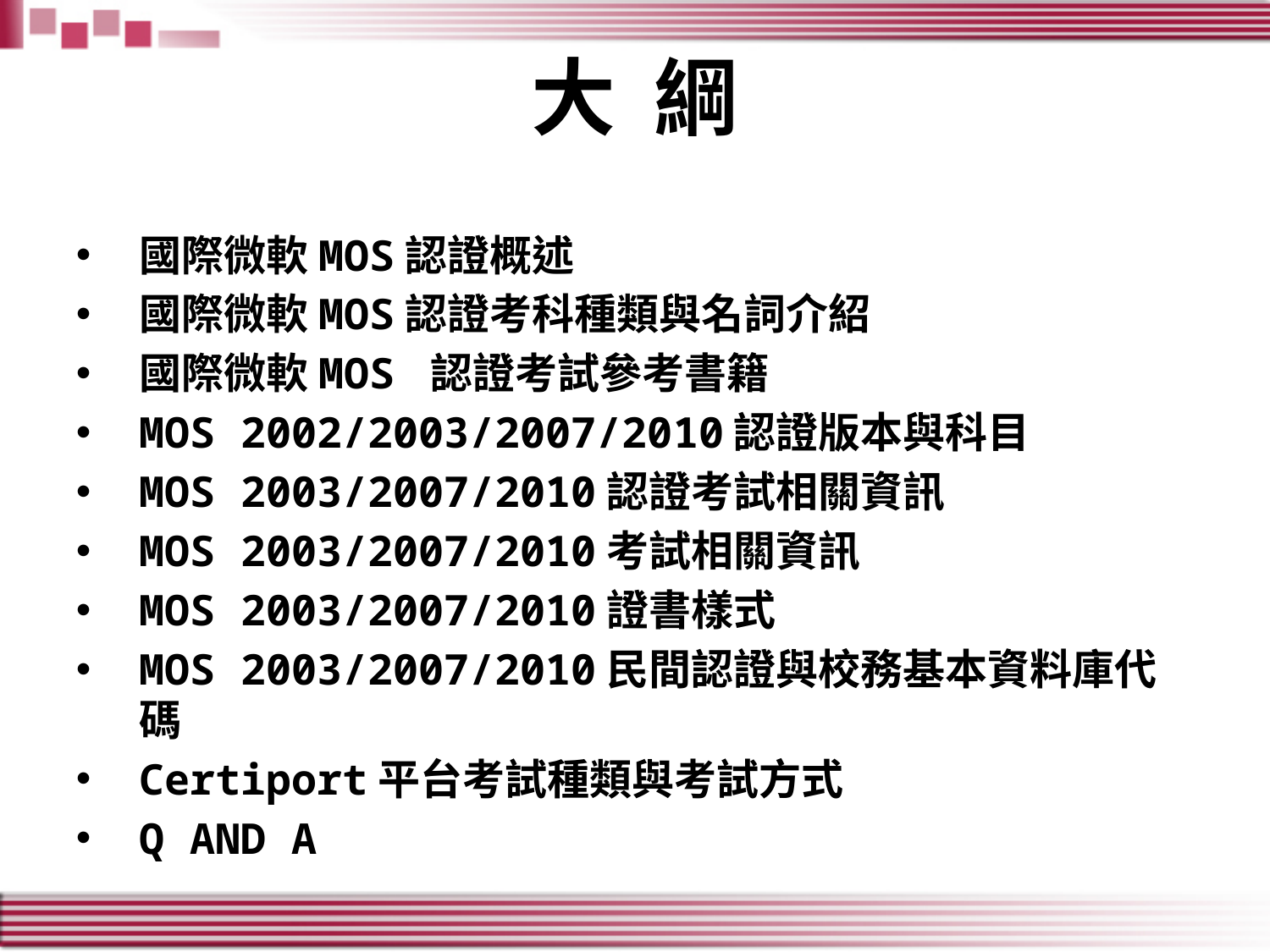

# 大  綱
國際微軟MOS認證概述
國際微軟MOS認證考科種類與名詞介紹
國際微軟MOS 認證考試參考書籍
MOS 2002/2003/2007/2010認證版本與科目
MOS 2003/2007/2010認證考試相關資訊
MOS 2003/2007/2010考試相關資訊
MOS 2003/2007/2010證書樣式
MOS 2003/2007/2010民間認證與校務基本資料庫代碼
Certiport平台考試種類與考試方式
Q AND A